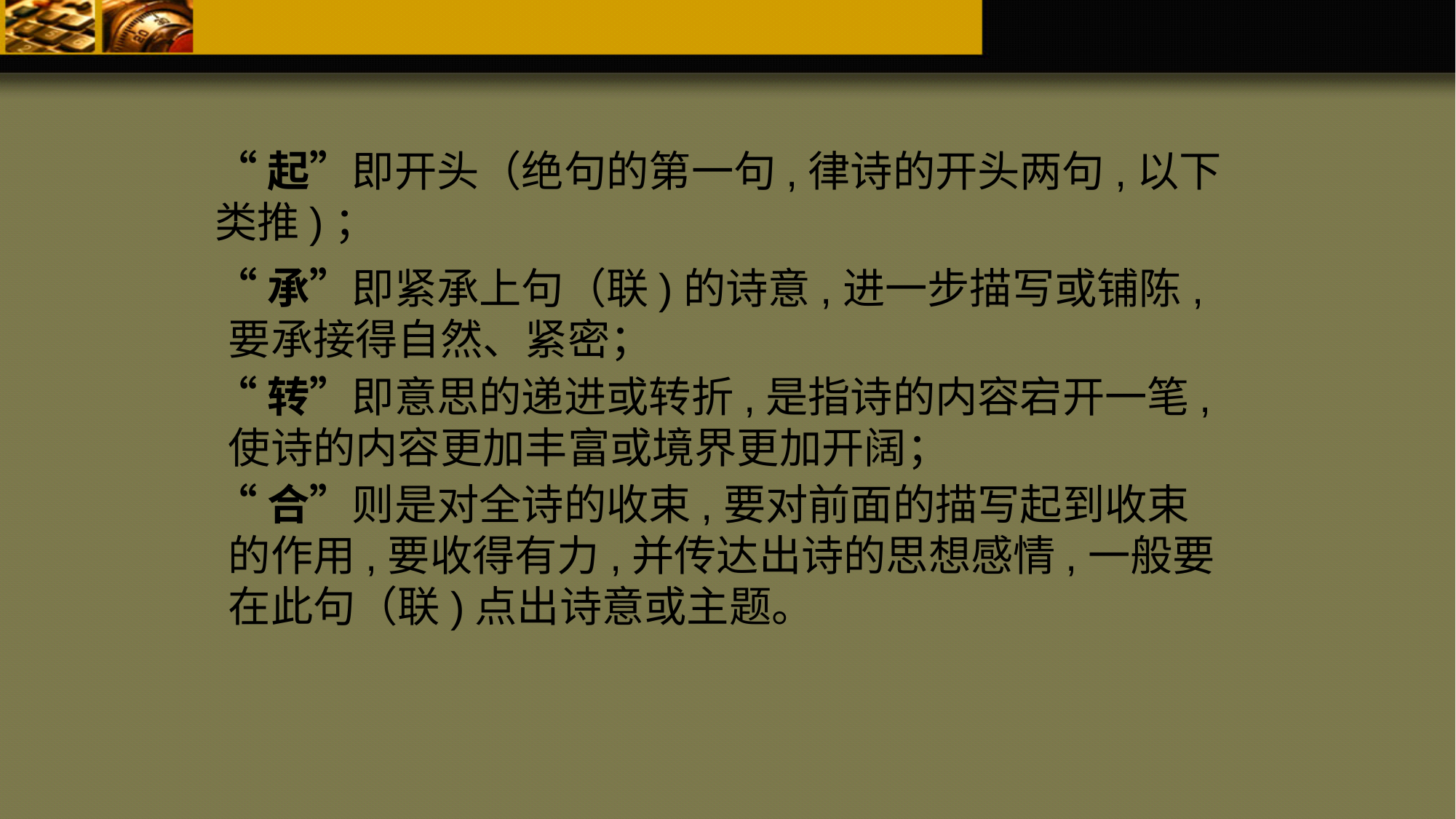

“起”即开头（绝句的第一句,律诗的开头两句,以下类推)；
“承”即紧承上句（联)的诗意,进一步描写或铺陈,要承接得自然、紧密；
“转”即意思的递进或转折,是指诗的内容宕开一笔,使诗的内容更加丰富或境界更加开阔；
“合”则是对全诗的收束,要对前面的描写起到收束的作用,要收得有力,并传达出诗的思想感情,一般要在此句（联)点出诗意或主题。